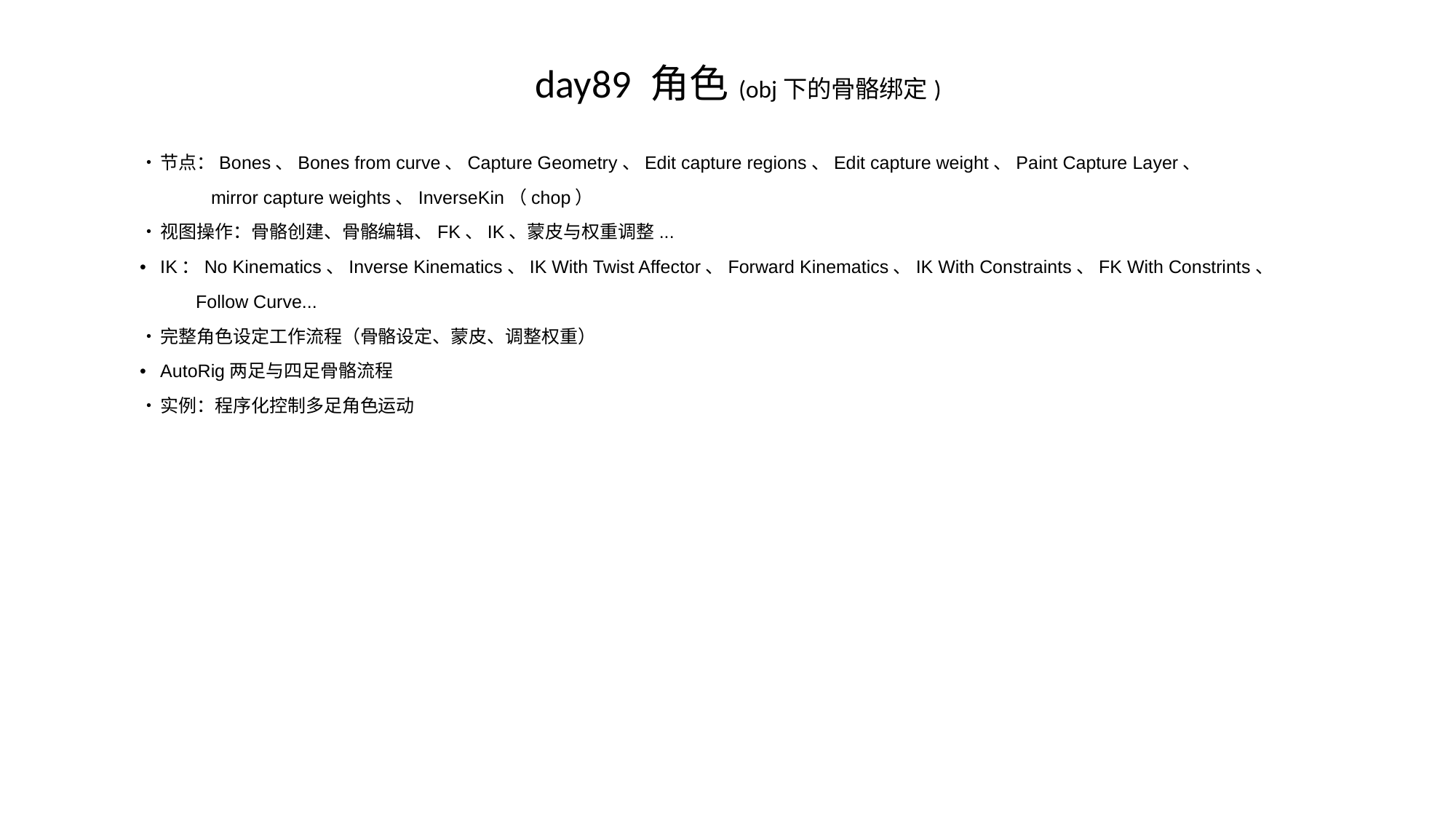

# day89 角色(obj下的骨骼绑定)
•	节点：Bones、Bones from curve、Capture Geometry、Edit capture regions、Edit capture weight、Paint Capture Layer、
              mirror capture weights、InverseKin（chop）
•	视图操作：骨骼创建、骨骼编辑、FK、IK、蒙皮与权重调整...
•	IK：No Kinematics、Inverse Kinematics、IK With Twist Affector、Forward Kinematics、IK With Constraints、FK With Constrints、
           Follow Curve...
•	完整角色设定工作流程（骨骼设定、蒙皮、调整权重）
•	AutoRig两足与四足骨骼流程
•	实例：程序化控制多足角色运动